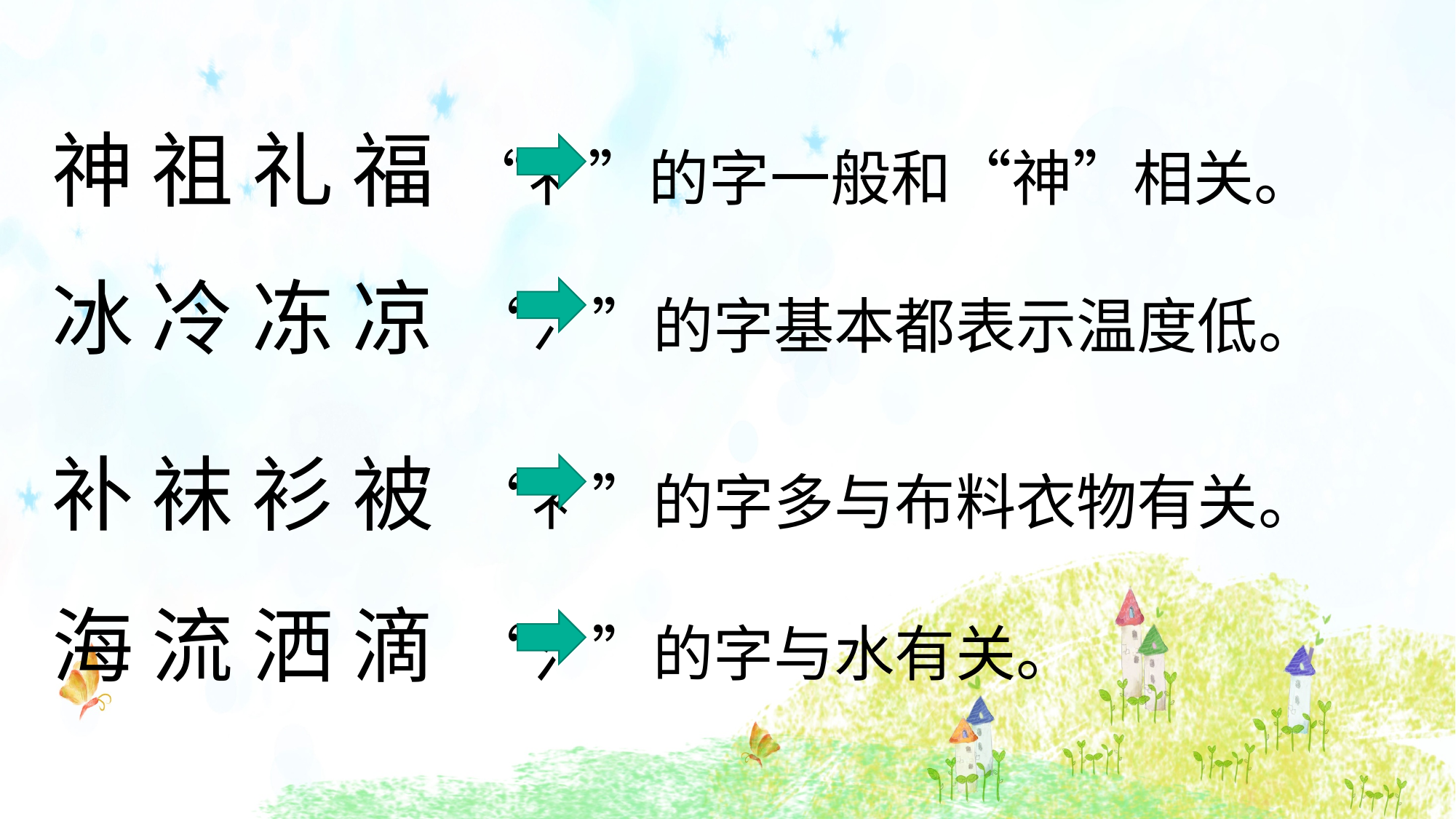

神 祖 礼 福  “礻”的字一般和“神”相关。
冰 冷 冻 凉  “冫”的字基本都表示温度低。
补 袜 衫 被  “衤”的字多与布料衣物有关。
海 流 洒 滴  “氵”的字与水有关。